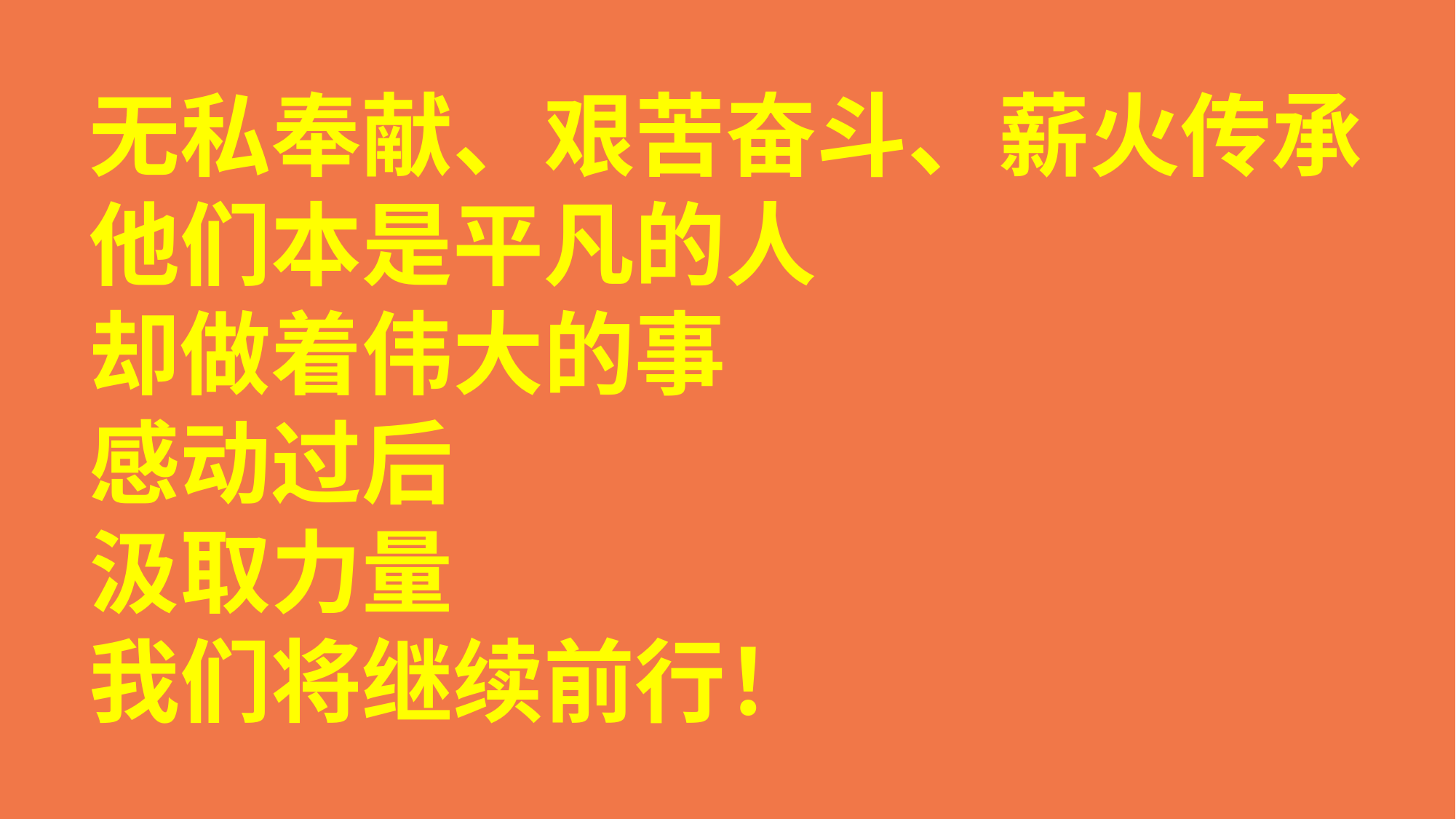

无私奉献、艰苦奋斗、薪火传承
他们本是平凡的人
却做着伟大的事
感动过后
汲取力量
我们将继续前行！